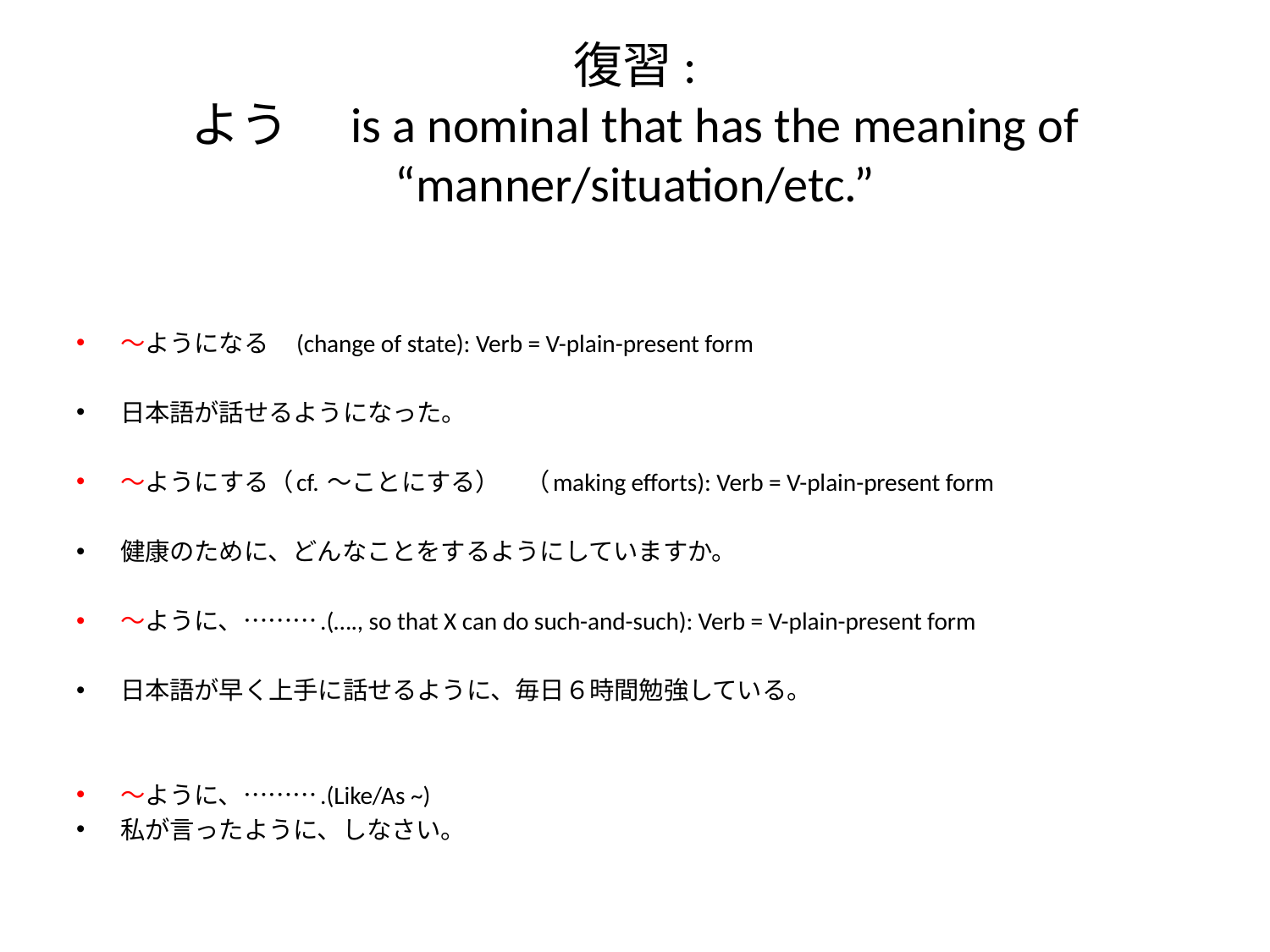

# 復習: よう　is a nominal that has the meaning of “manner/situation/etc.”
〜ようになる　(change of state): Verb = V-plain-present form

日本語が話せるようになった。

〜ようにする（cf. 〜ことにする）　（making efforts): Verb = V-plain-present form

健康のために、どんなことをするようにしていますか。

〜ように、……….(…., so that X can do such-and-such): Verb = V-plain-present form

日本語が早く上手に話せるように、毎日６時間勉強している。

〜ように、……….(Like/As ~)
私が言ったように、しなさい。